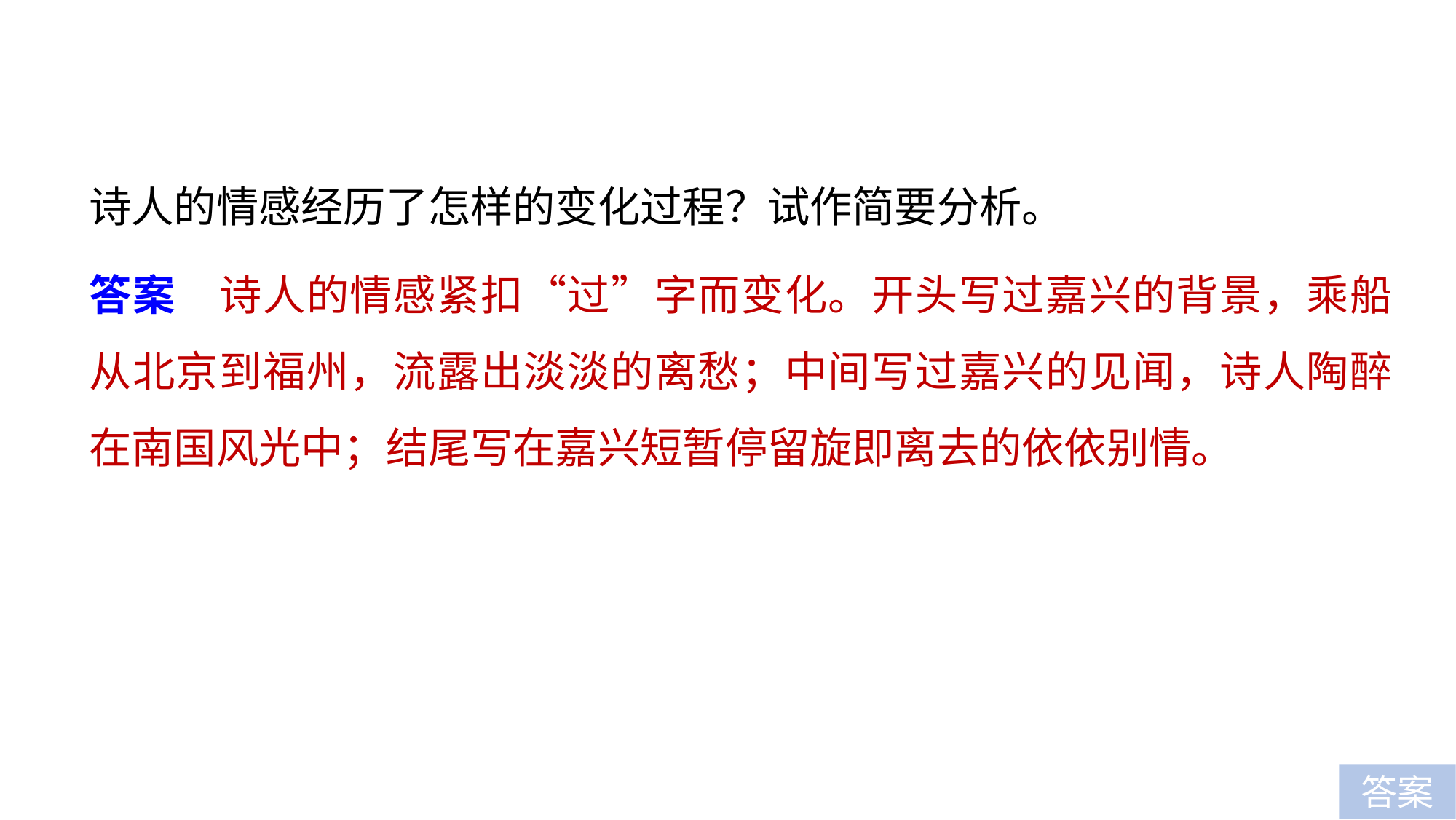

诗人的情感经历了怎样的变化过程？试作简要分析。
答案　诗人的情感紧扣“过”字而变化。开头写过嘉兴的背景，乘船从北京到福州，流露出淡淡的离愁；中间写过嘉兴的见闻，诗人陶醉在南国风光中；结尾写在嘉兴短暂停留旋即离去的依依别情。
答案